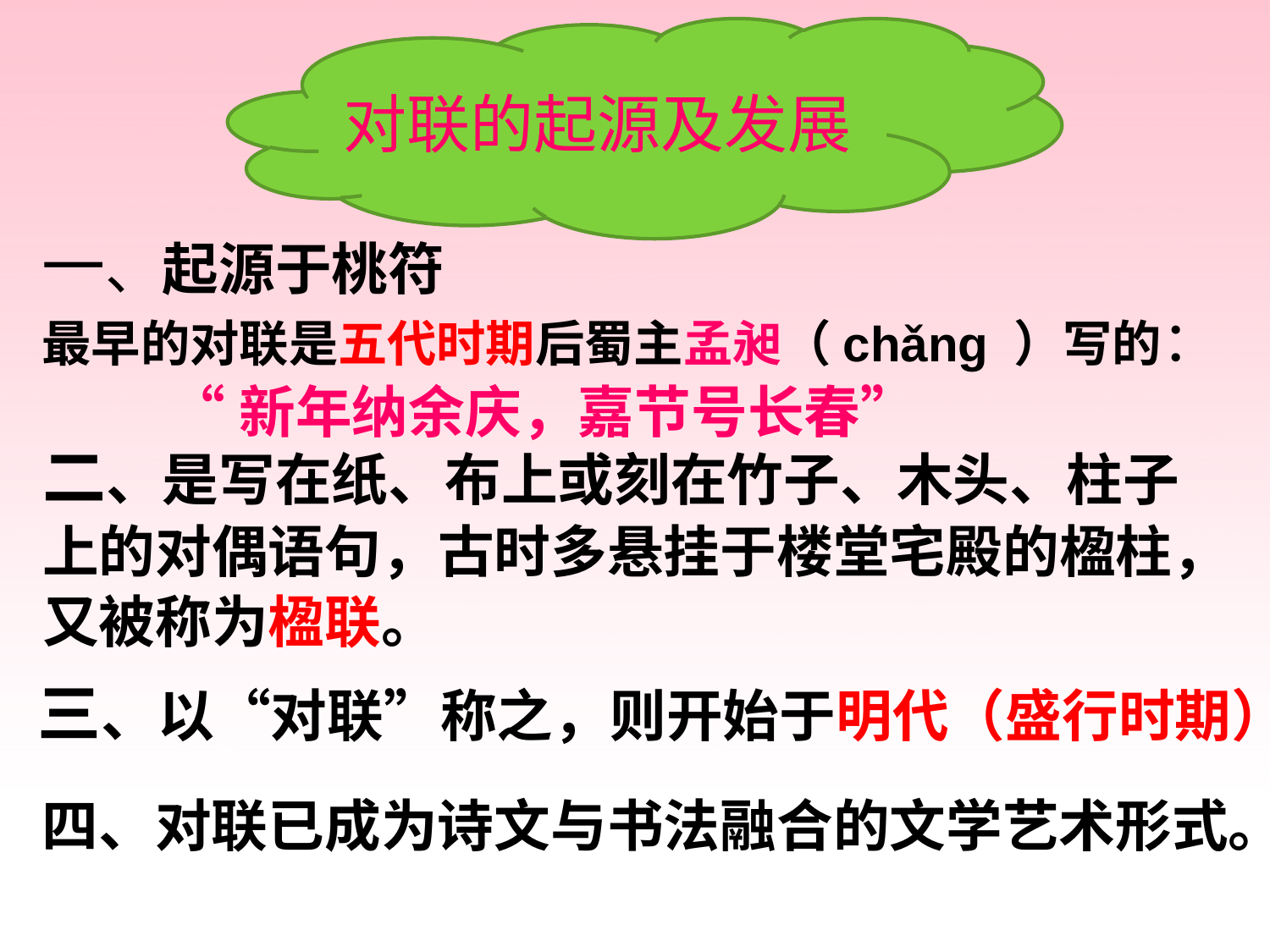

对联的起源及发展
一、起源于桃符
最早的对联是五代时期后蜀主孟昶（chǎng ）写的：
          “新年纳余庆，嘉节号长春”
二、是写在纸、布上或刻在竹子、木头、柱子上的对偶语句，古时多悬挂于楼堂宅殿的楹柱，又被称为楹联。
三、以“对联”称之，则开始于明代（盛行时期）
四、对联已成为诗文与书法融合的文学艺术形式。